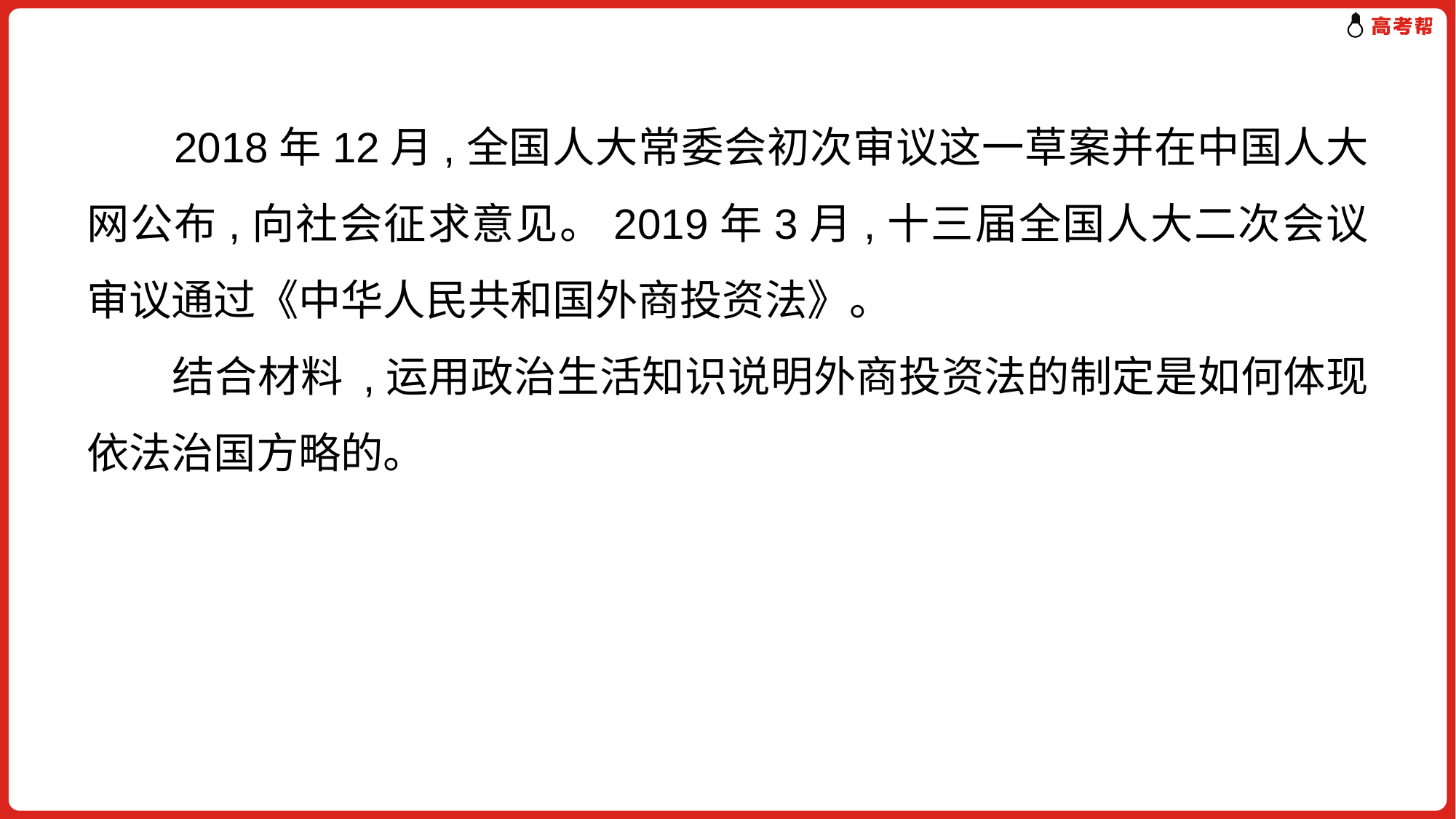

2018年12月,全国人大常委会初次审议这一草案并在中国人大网公布,向社会征求意见。2019年3月,十三届全国人大二次会议审议通过《中华人民共和国外商投资法》。
　　结合材料 ,运用政治生活知识说明外商投资法的制定是如何体现依法治国方略的。